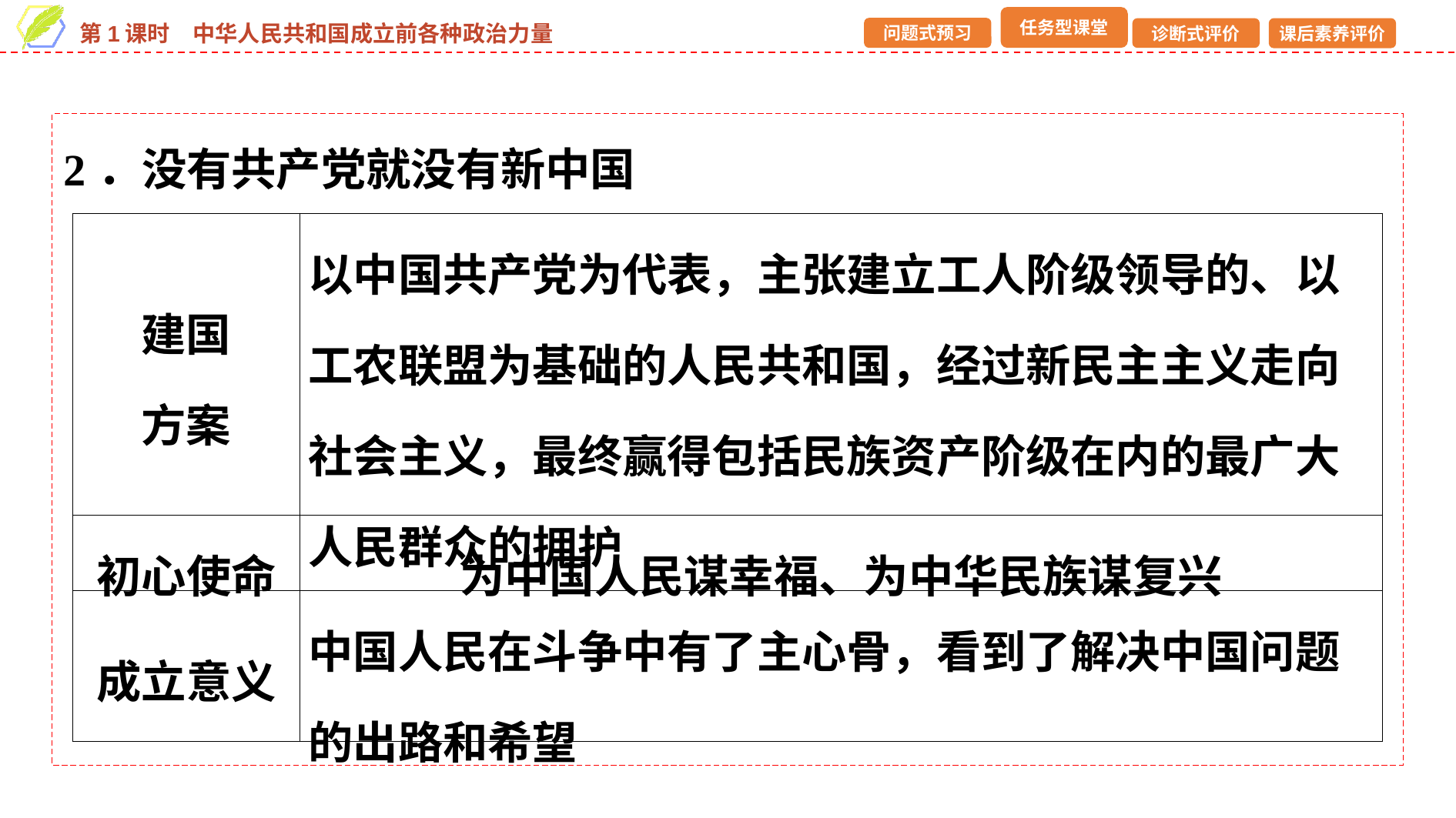

2．没有共产党就没有新中国

| 建国 方案 | 以中国共产党为代表，主张建立工人阶级领导的、以工农联盟为基础的人民共和国，经过新民主主义走向社会主义，最终赢得包括民族资产阶级在内的最广大人民群众的拥护 |
| --- | --- |
| 初心使命 | 为中国人民谋幸福、为中华民族谋复兴 |
| 成立意义 | 中国人民在斗争中有了主心骨，看到了解决中国问题的出路和希望 |